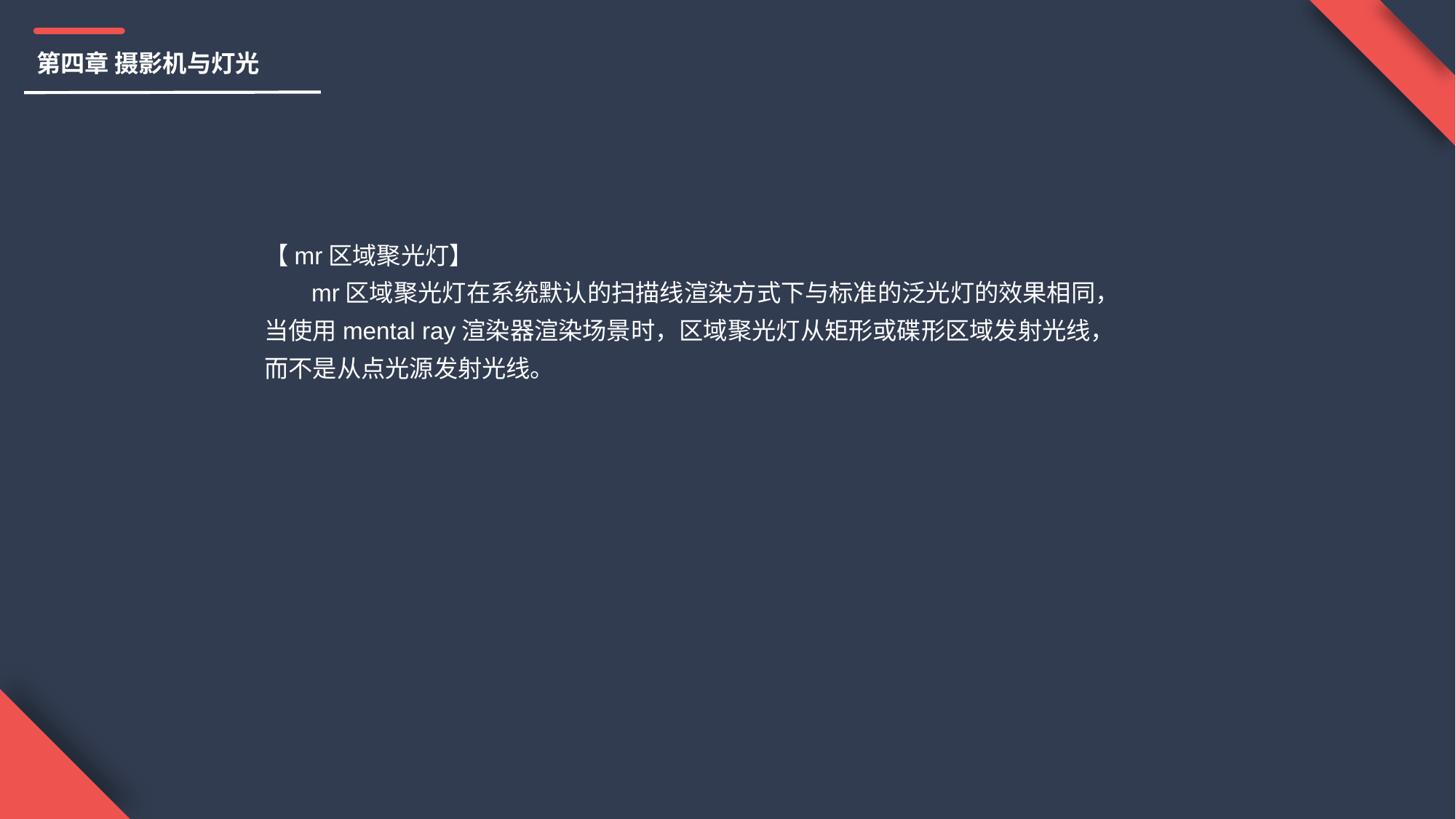

第四章 摄影机与灯光
【mr区域聚光灯】
       mr区域聚光灯在系统默认的扫描线渲染方式下与标准的泛光灯的效果相同，当使用mental ray渲染器渲染场景时，区域聚光灯从矩形或碟形区域发射光线，而不是从点光源发射光线。